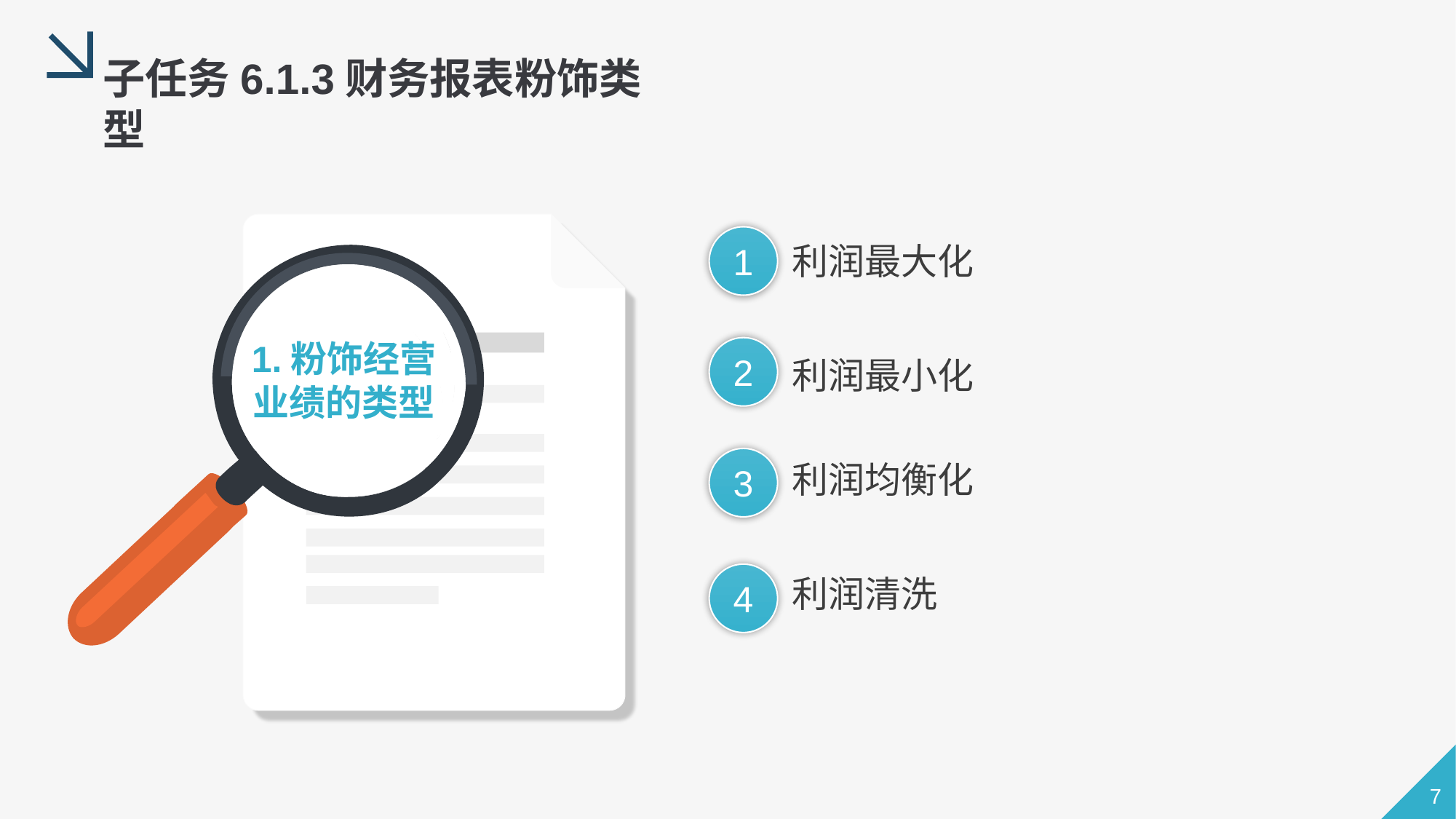

子任务6.1.3财务报表粉饰类型

1
利润最大化

1.粉饰经营业绩的类型
2
利润最小化
3
利润均衡化
4
利润清洗